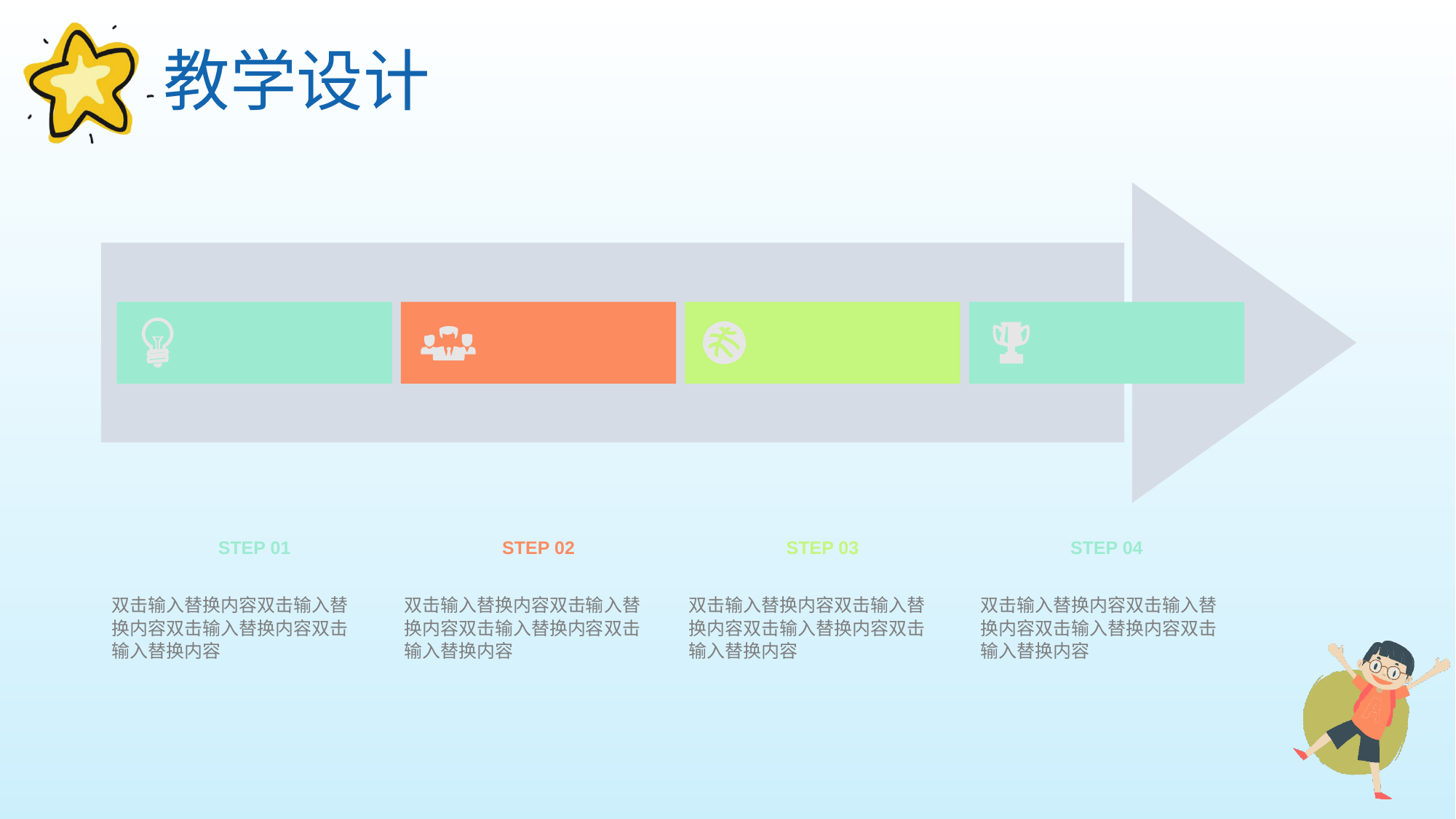

教学设计

STEP 01
STEP 02
STEP 03
STEP 04
双击输入替换内容双击输入替换内容双击输入替换内容双击输入替换内容
双击输入替换内容双击输入替换内容双击输入替换内容双击输入替换内容
双击输入替换内容双击输入替换内容双击输入替换内容双击输入替换内容
双击输入替换内容双击输入替换内容双击输入替换内容双击输入替换内容